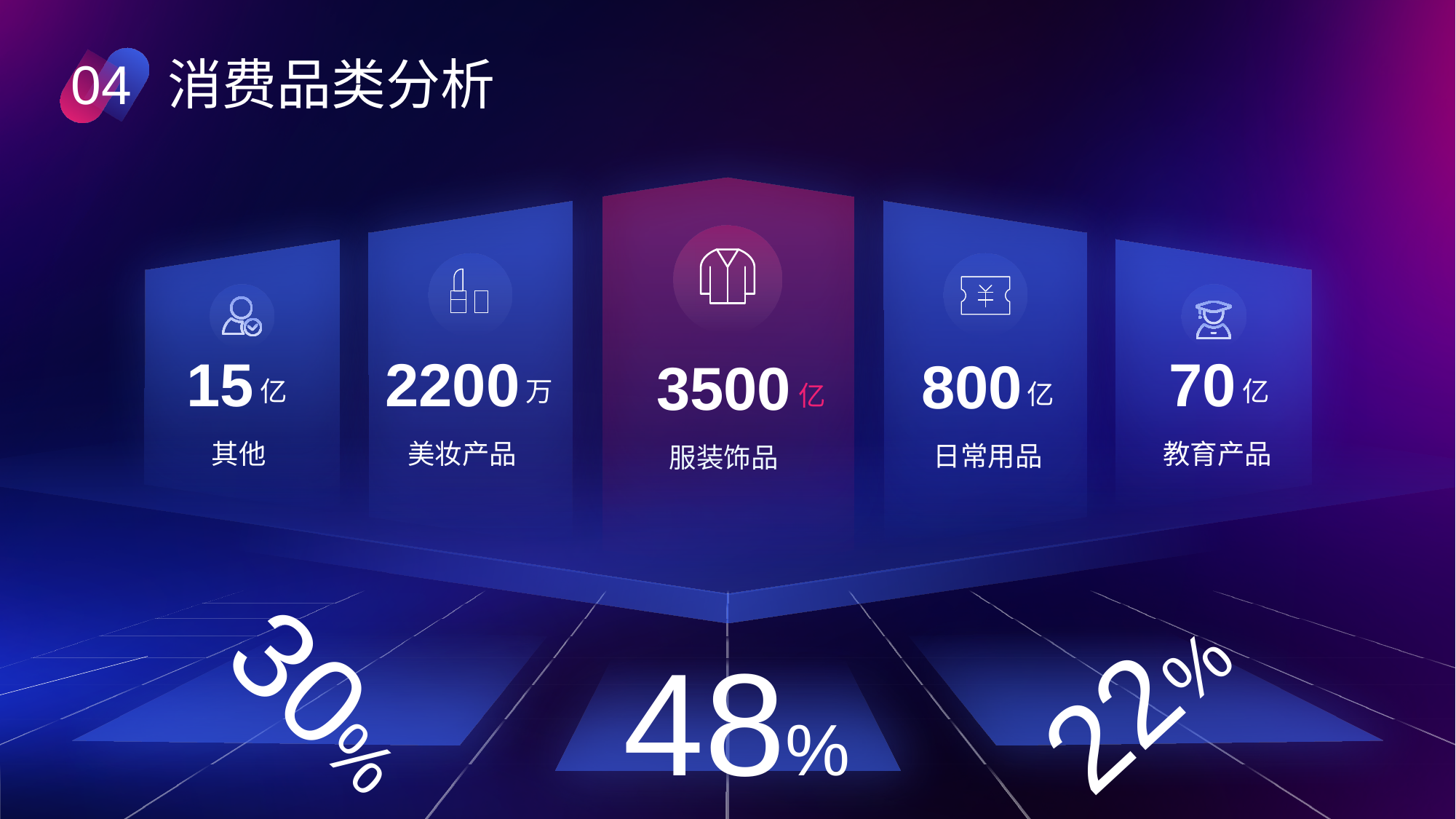

04
消费品类分析

15
2200
70
800
3500

亿
万
亿
亿
亿
其他
美妆产品
教育产品
日常用品
服装饰品

30%
22%
48%